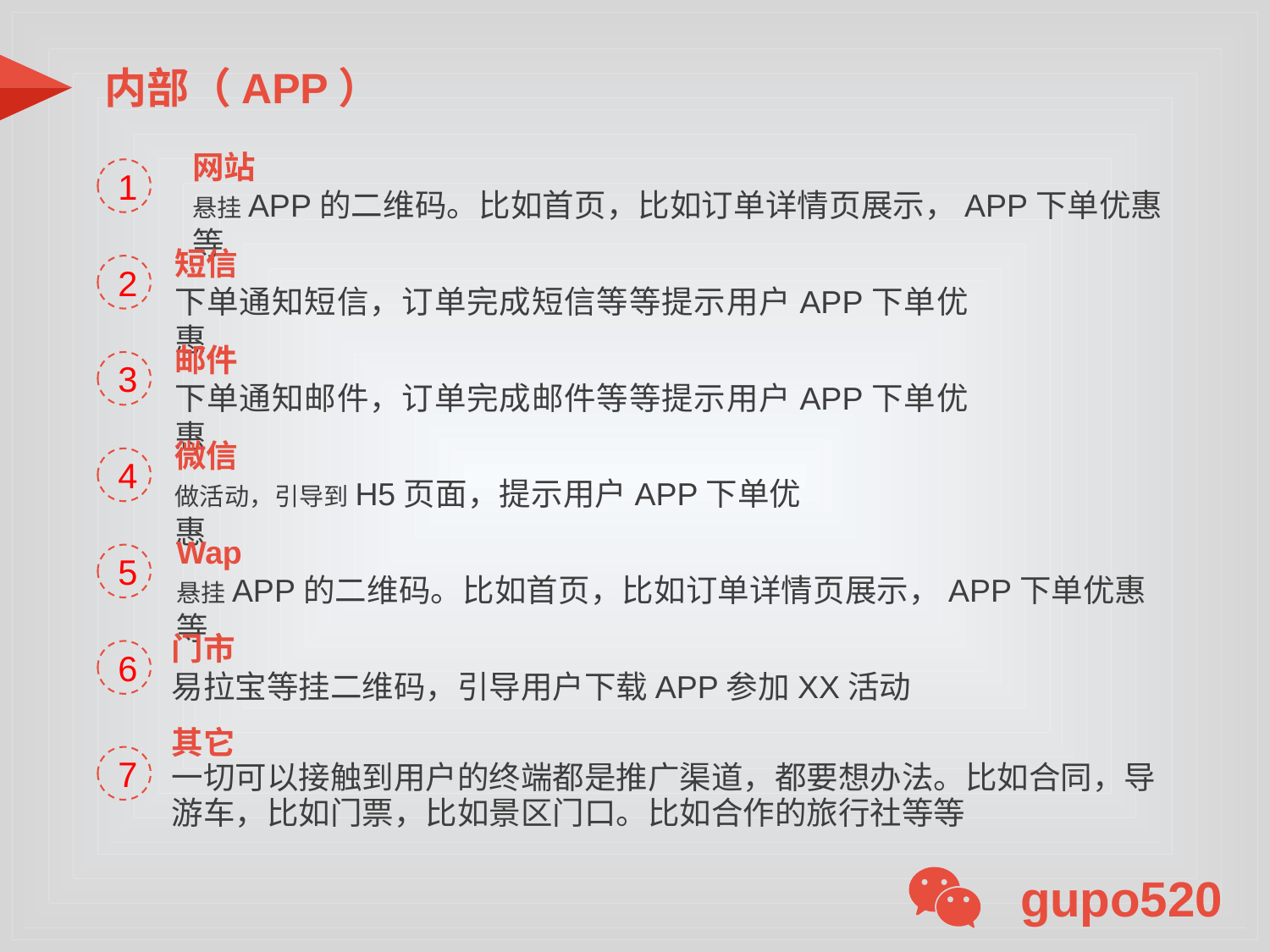

内部（APP）
网站
悬挂APP的二维码。比如首页，比如订单详情页展示，APP下单优惠等
1
短信
下单通知短信，订单完成短信等等提示用户APP下单优惠
2
邮件
下单通知邮件，订单完成邮件等等提示用户APP下单优惠
3
微信
做活动，引导到H5页面，提示用户APP下单优惠
4
Wap
悬挂APP的二维码。比如首页，比如订单详情页展示，APP下单优惠等
5
门市
易拉宝等挂二维码，引导用户下载APP参加XX活动
6
其它
一切可以接触到用户的终端都是推广渠道，都要想办法。比如合同，导游车，比如门票，比如景区门口。比如合作的旅行社等等
7
gupo520